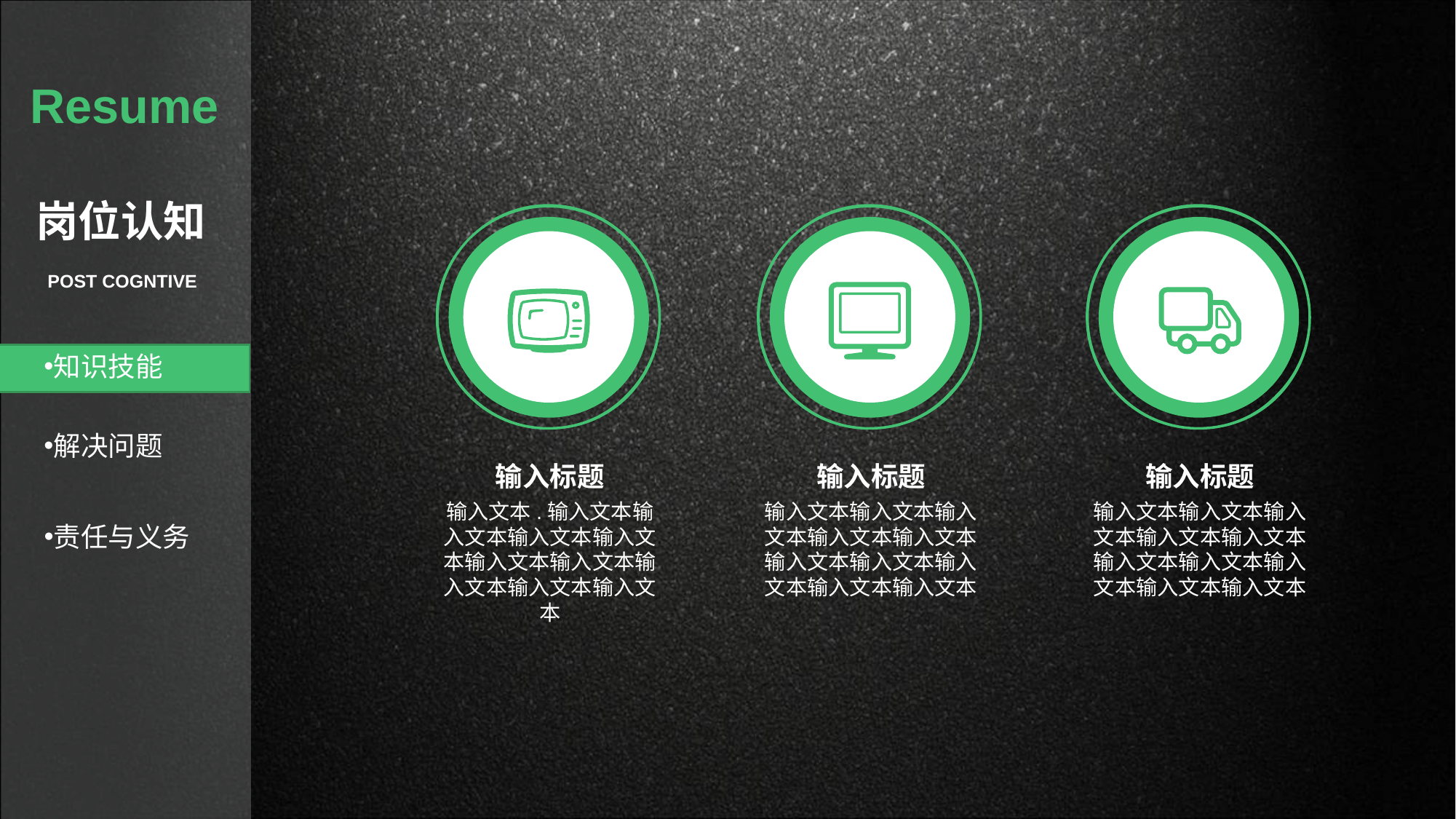

Resume

岗位认知

POST COGNTIVE
知识技能

解决问题
输入标题
输入标题
输入标题
输入文本.输入文本输入文本输入文本输入文本输入文本输入文本输入文本输入文本输入文本
输入文本输入文本输入文本输入文本输入文本输入文本输入文本输入文本输入文本输入文本
输入文本输入文本输入文本输入文本输入文本输入文本输入文本输入文本输入文本输入文本
责任与义务